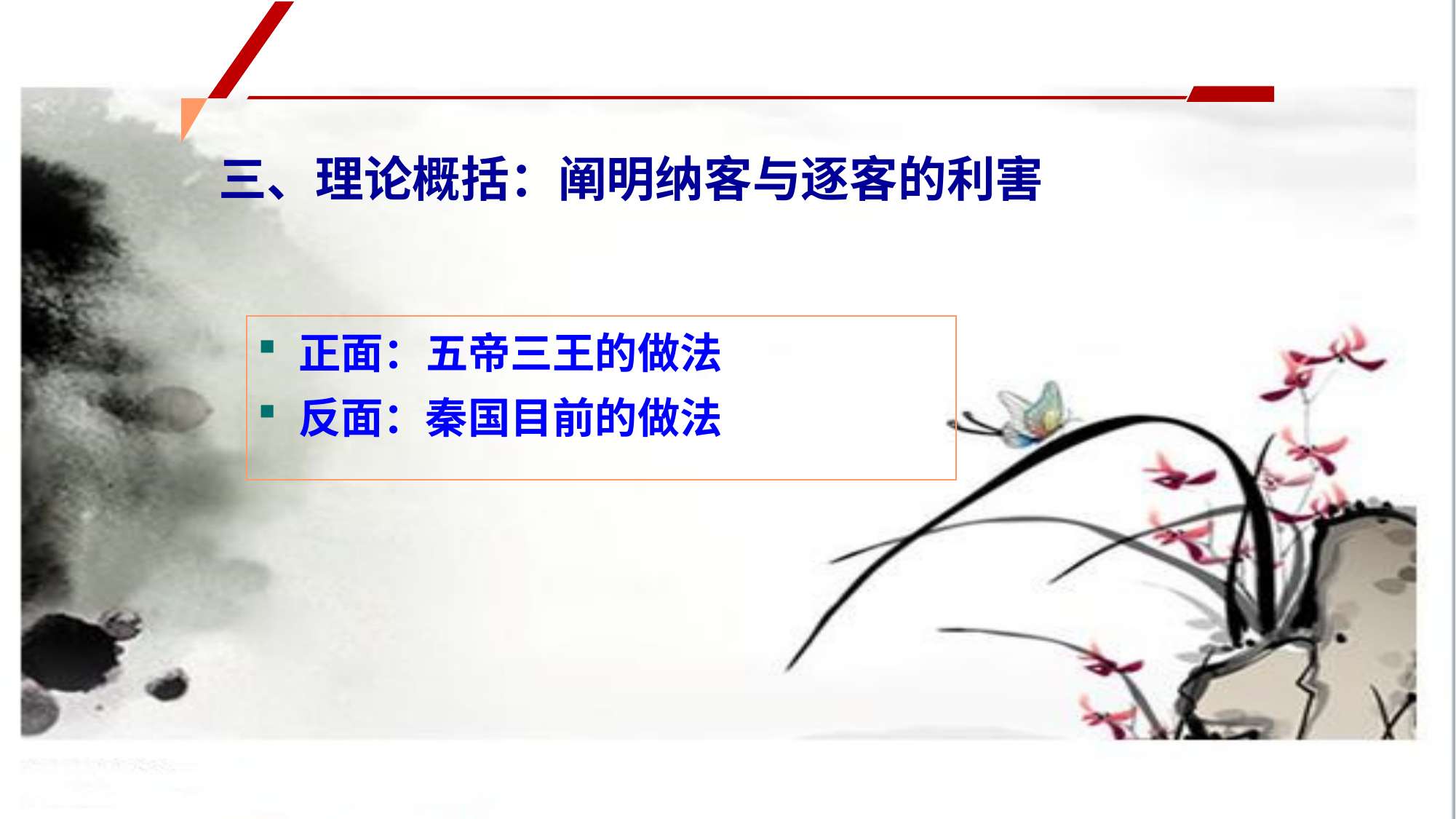

三、理论概括：阐明纳客与逐客的利害

正面：五帝三王的做法
反面：秦国目前的做法